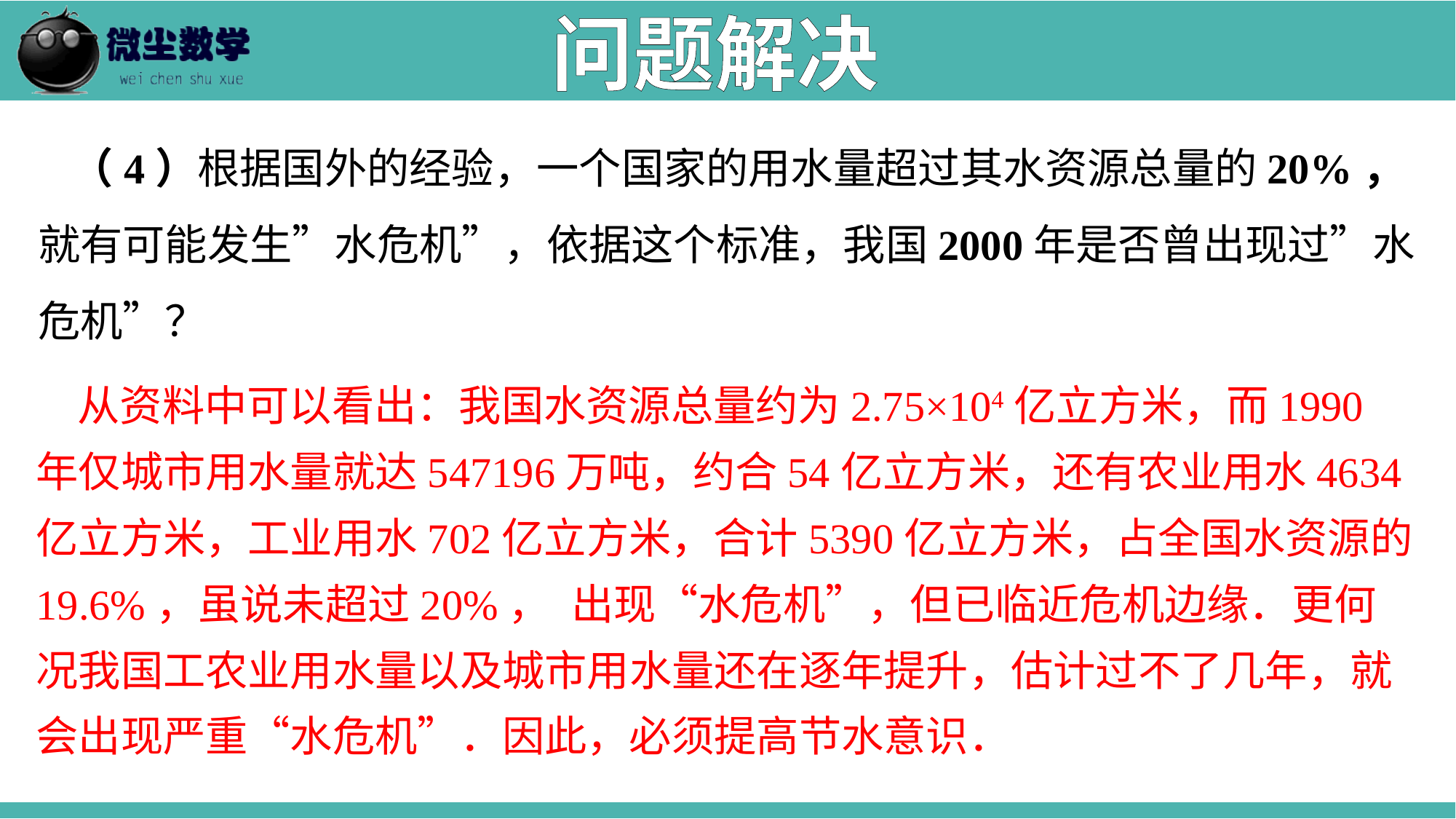

问题解决
   （4）根据国外的经验，一个国家的用水量超过其水资源总量的20%，就有可能发生”水危机”，依据这个标准，我国2000年是否曾出现过”水危机”？
    从资料中可以看出：我国水资源总量约为2.75×104亿立方米，而1990年仅城市用水量就达547196万吨，约合54亿立方米，还有农业用水4634亿立方米，工业用水702亿立方米，合计5390亿立方米，占全国水资源的19.6%，虽说未超过20%，出现“水危机”，但已临近危机边缘．更何况我国工农业用水量以及城市用水量还在逐年提升，估计过不了几年，就会出现严重“水危机”．因此，必须提高节水意识．